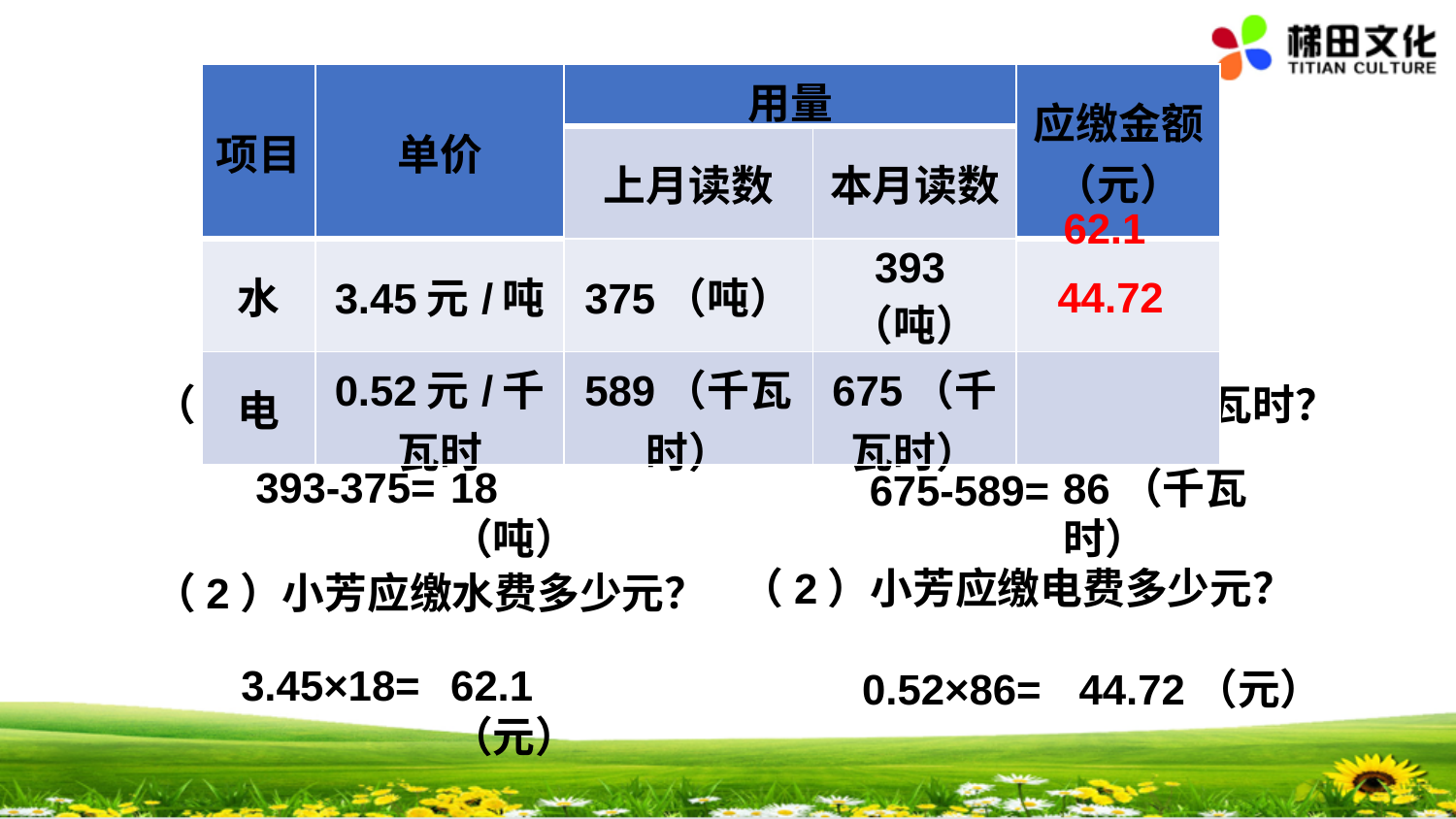

| 项目 | 单价 | 用量 |  | 应缴金额 （元） |
| --- | --- | --- | --- | --- |
|  |  | 上月读数 | 本月读数 |  |
| 水 | 3.45元/吨 | 375（吨） | 393（吨） |  |
| 电 | 0.52元/千瓦时 | 589（千瓦时） | 675（千瓦时） |  |
62.1
44.72
（1）小芳家用电多少千瓦时？
（1）小芳家用水多少吨？
393-375=
18（吨）
86（千瓦时）
675-589=
（2）小芳应缴电费多少元？
（2）小芳应缴水费多少元？
3.45×18=
62.1（元）
0.52×86=
44.72（元）